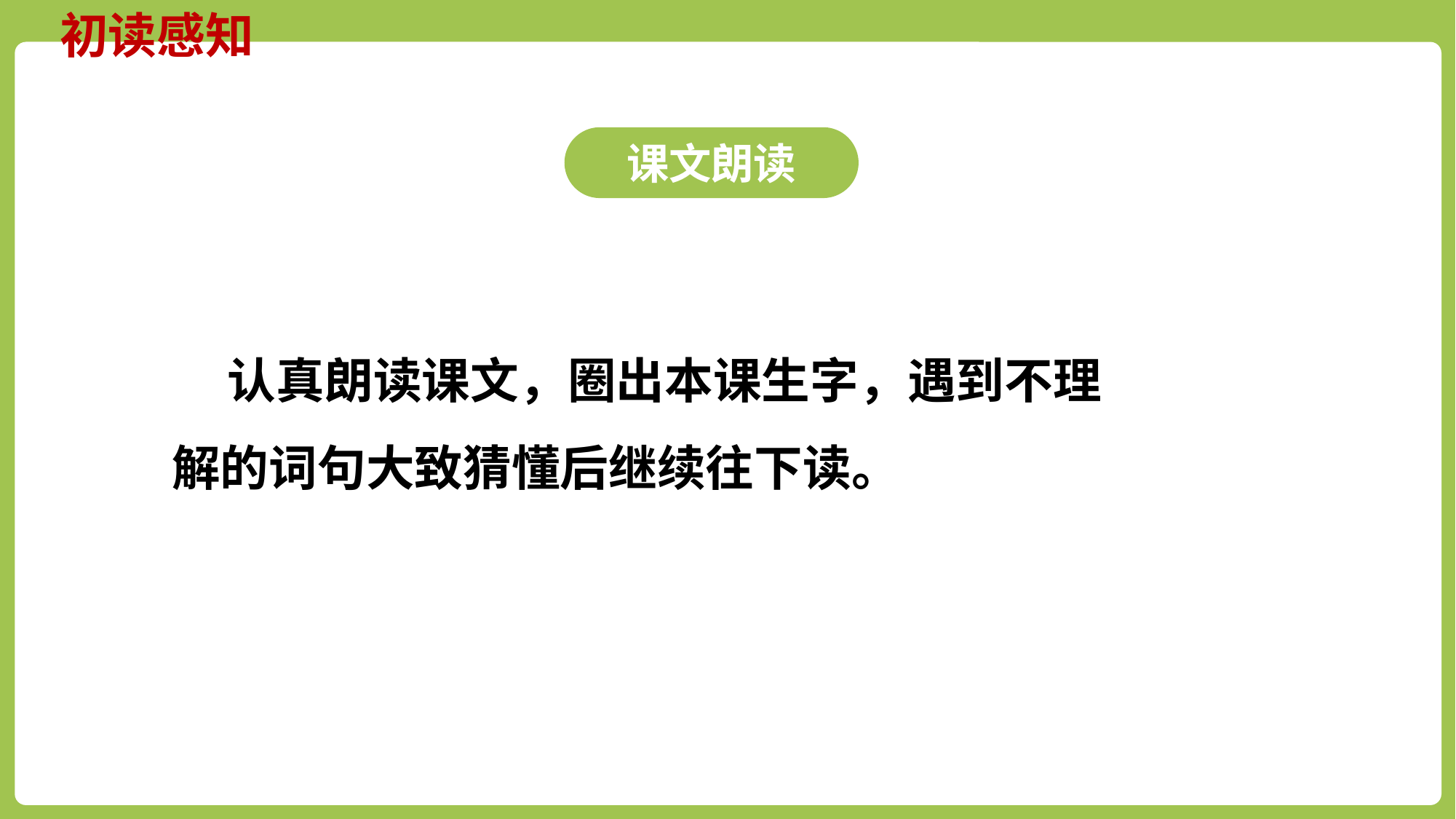

初读感知
课文朗读
    认真朗读课文，圈出本课生字，遇到不理解的词句大致猜懂后继续往下读。